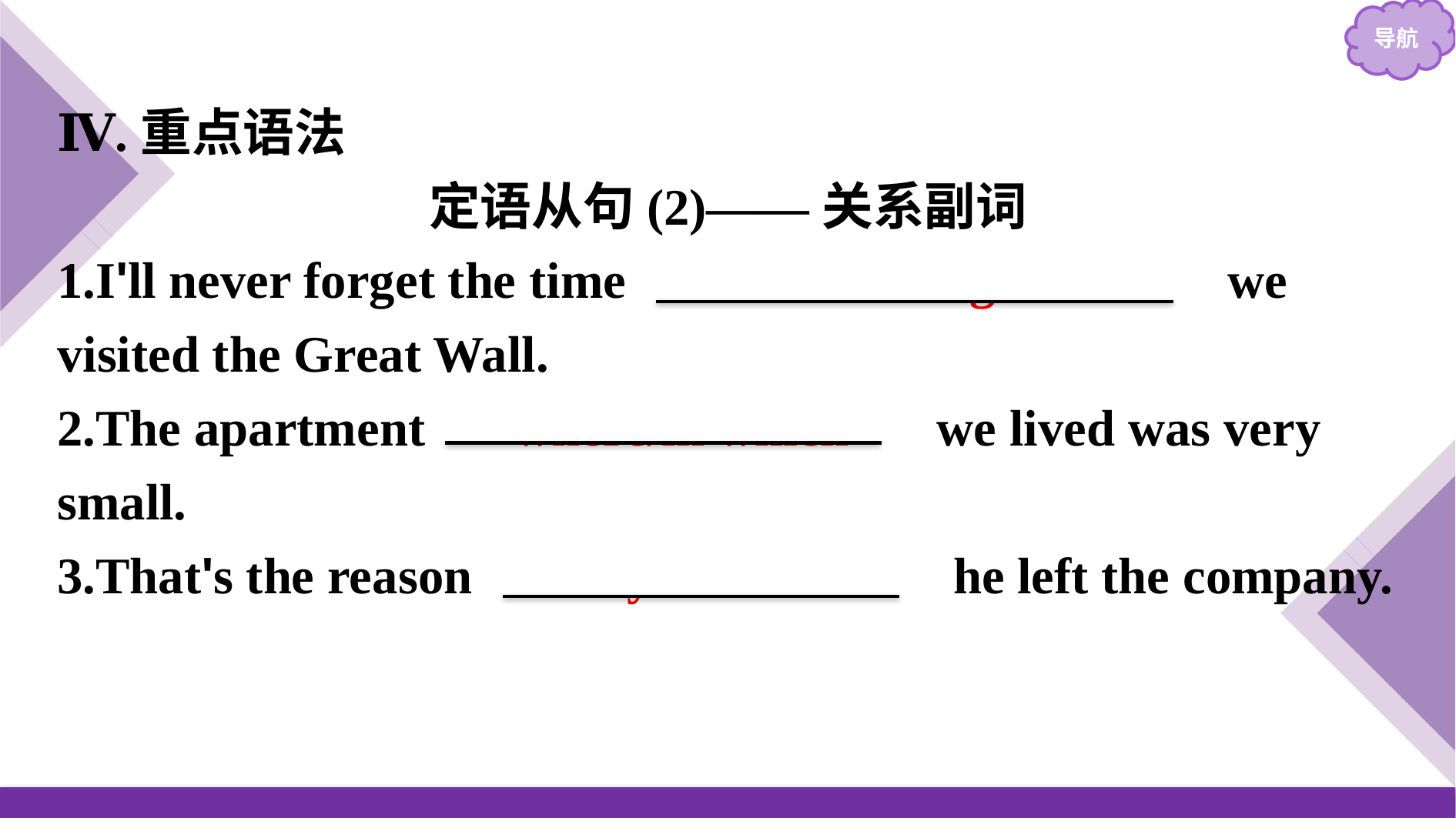

Ⅳ.重点语法
定语从句(2)——关系副词
1.I'll never forget the time 　when/during which　 we visited the Great Wall.
2.The apartment 　where/in which　 we lived was very small.
3.That's the reason 　why/for which　he left the company.